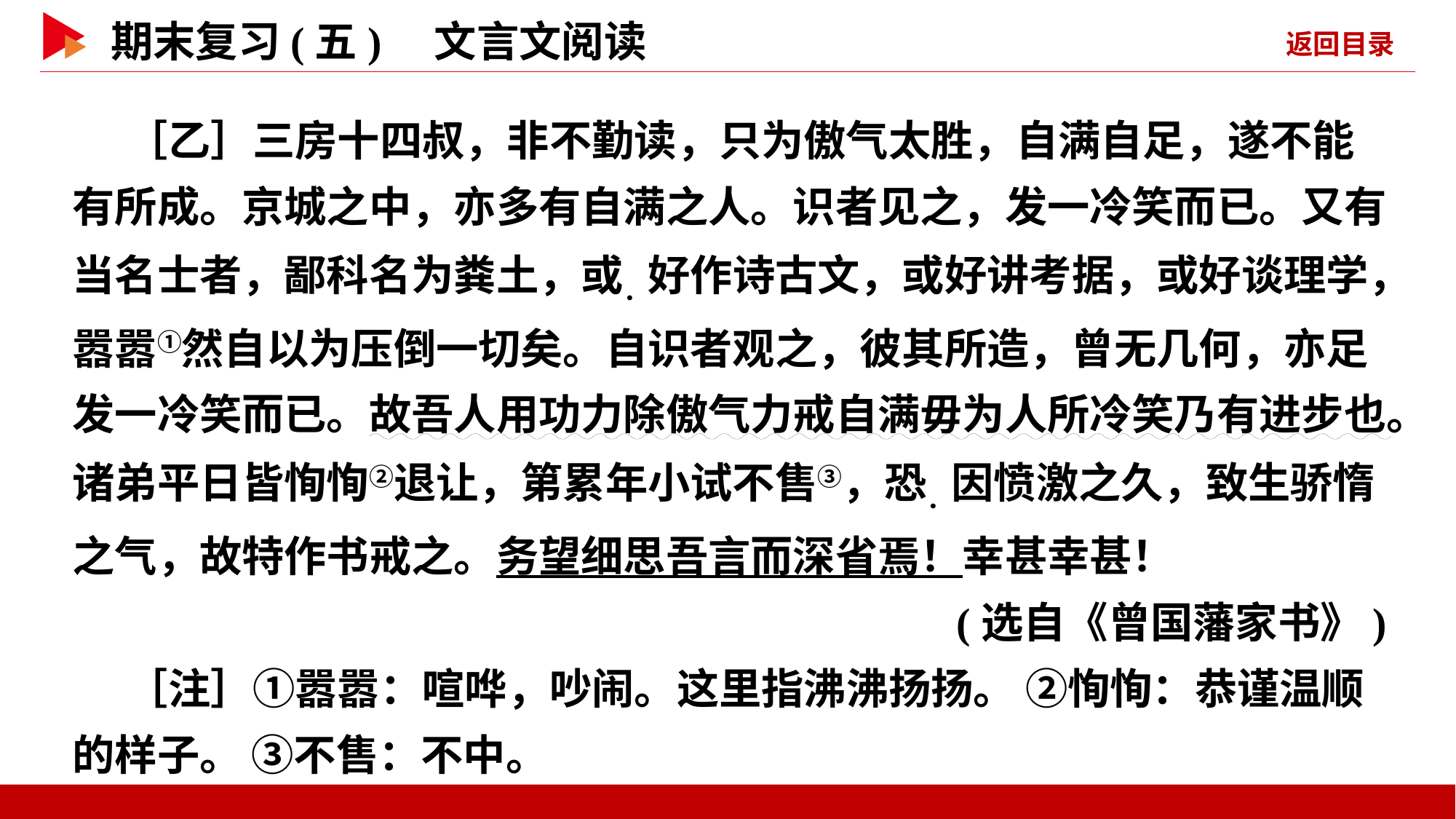

［乙］三房十四叔，非不勤读，只为傲气太胜，自满自足，遂不能有所成。京城之中，亦多有自满之人。识者见之，发一冷笑而已。又有当名士者，鄙科名为粪土，或．好作诗古文，或好讲考据，或好谈理学，嚣嚣①然自以为压倒一切矣。自识者观之，彼其所造，曾无几何，亦足发一冷笑而已。故吾人用功力除傲气力戒自满毋为人所冷笑乃有进步也。诸弟平日皆恂恂②退让，第累年小试不售③，恐．因愤激之久，致生骄惰之气，故特作书戒之。务望细思吾言而深省焉！幸甚幸甚！
(选自《曾国藩家书》)
 ［注］①嚣嚣：喧哗，吵闹。这里指沸沸扬扬。 ②恂恂：恭谨温顺的样子。 ③不售：不中。